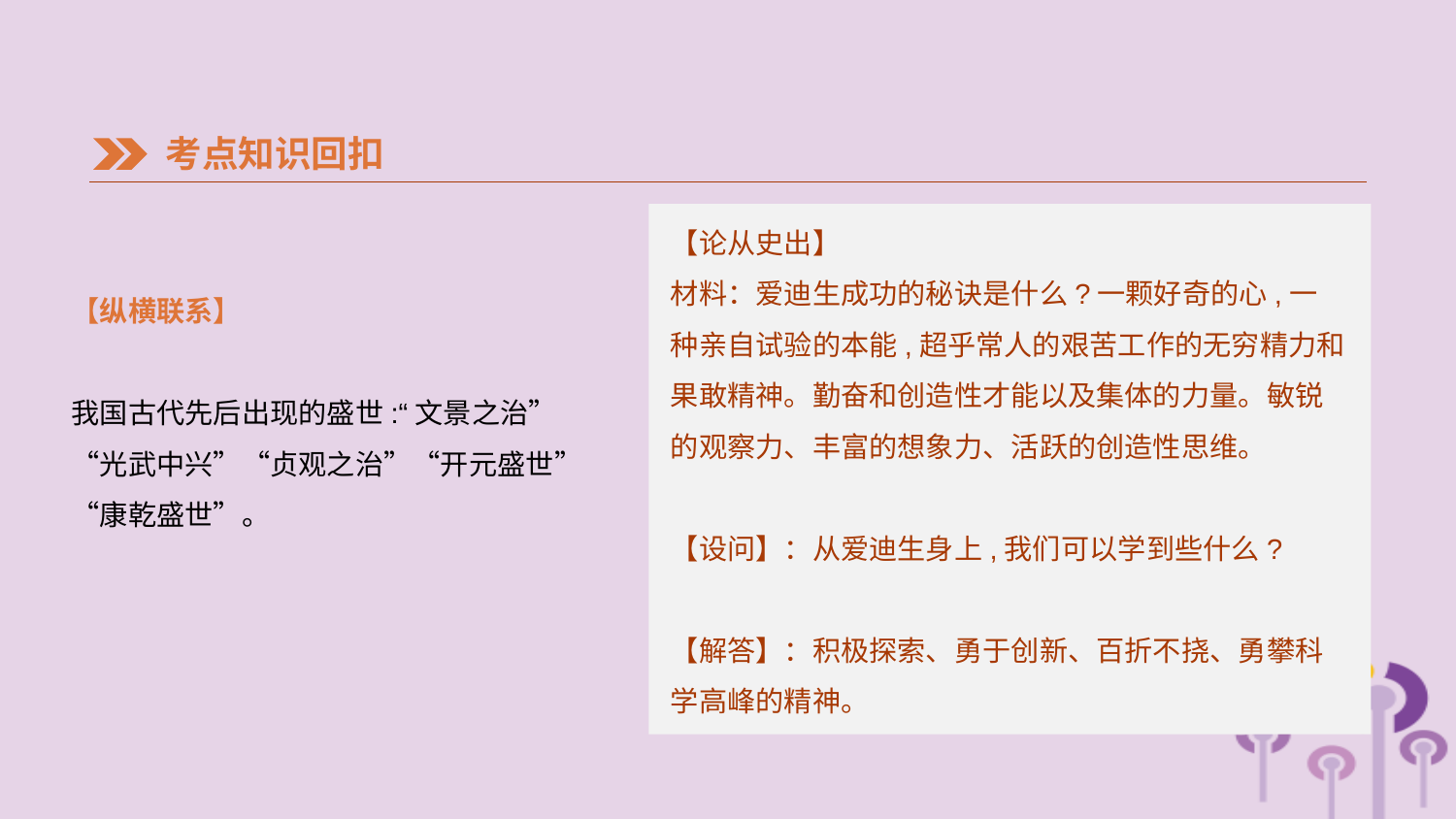

考点知识回扣

【论从史出】
材料：爱迪生成功的秘诀是什么?一颗好奇的心,一种亲自试验的本能,超乎常人的艰苦工作的无穷精力和果敢精神。勤奋和创造性才能以及集体的力量。敏锐的观察力、丰富的想象力、活跃的创造性思维。

【设问】：从爱迪生身上,我们可以学到些什么?

【解答】：积极探索、勇于创新、百折不挠、勇攀科学高峰的精神。

【纵横联系】

我国古代先后出现的盛世:“文景之治”“光武中兴”“贞观之治”“开元盛世”“康乾盛世”。